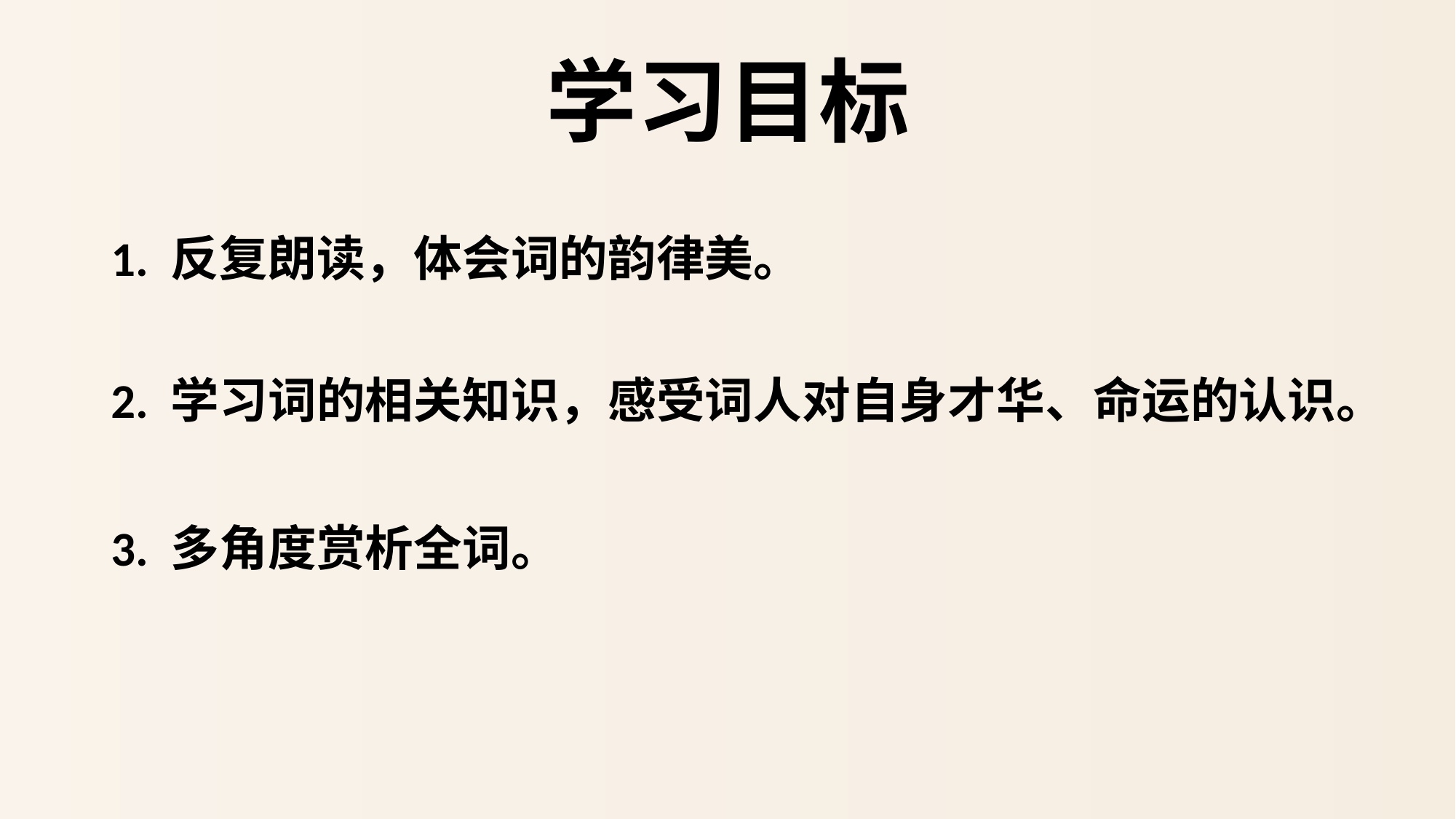

# 学习目标
1. 反复朗读，体会词的韵律美。

2. 学习词的相关知识，感受词人对自身才华、命运的认识。

3. 多角度赏析全词。